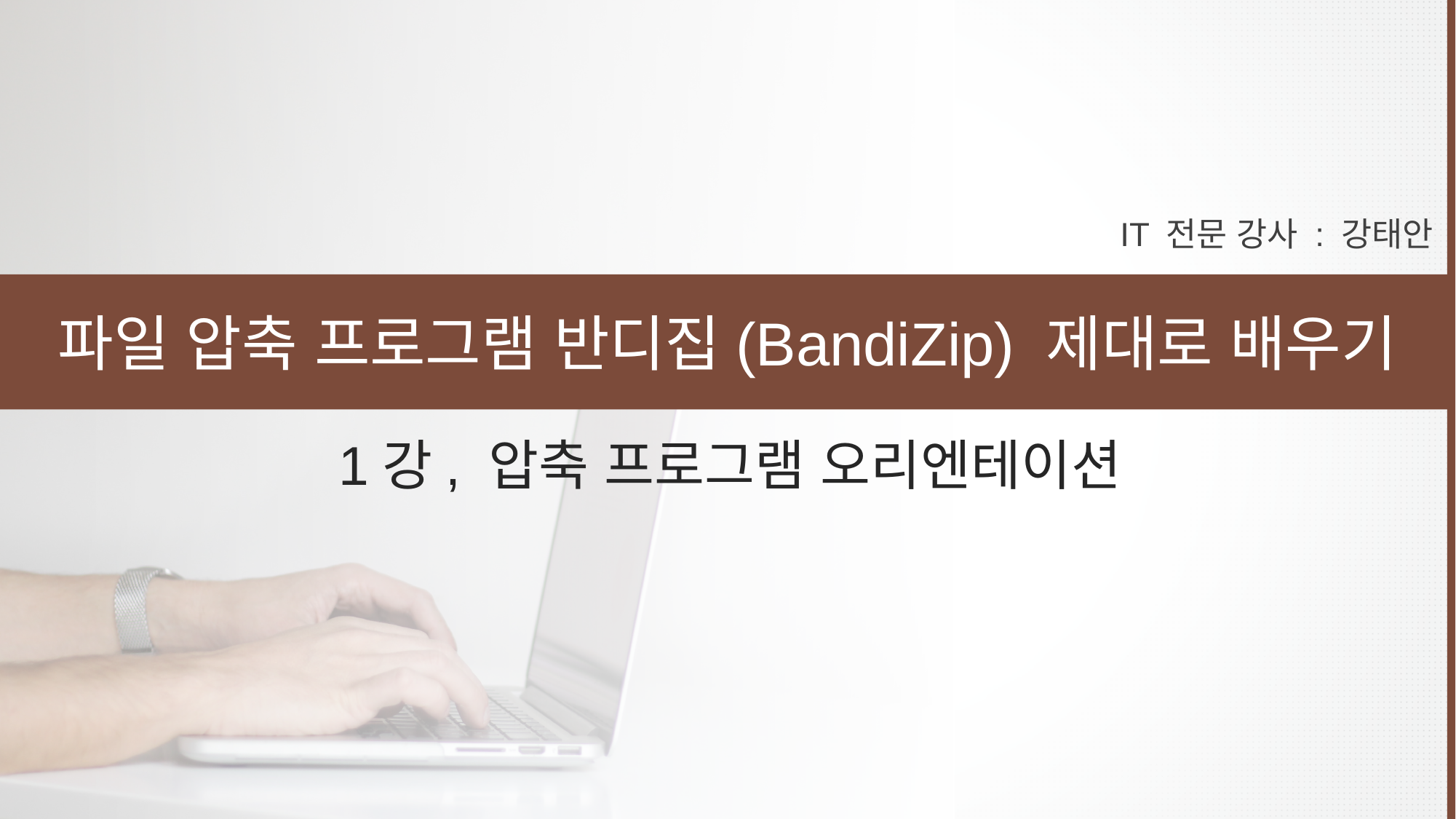

IT 전문 강사 : 강태안
파일 압축 프로그램 반디집(BandiZip) 제대로 배우기
1강, 압축 프로그램 오리엔테이션